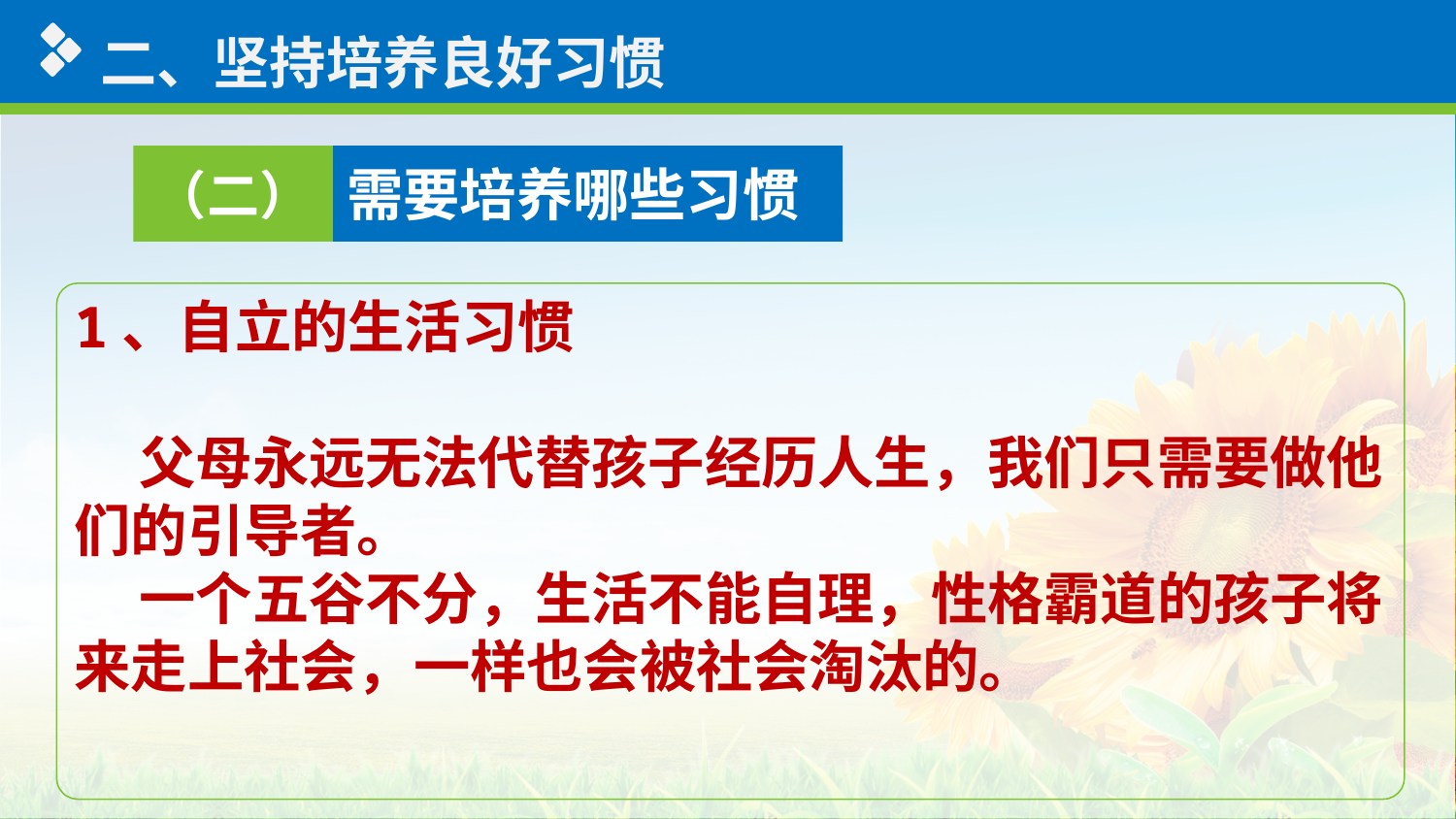

二、坚持培养良好习惯

（二）
需要培养哪些习惯

1、自立的生活习惯

    父母永远无法代替孩子经历人生，我们只需要做他们的引导者。
    一个五谷不分，生活不能自理，性格霸道的孩子将来走上社会，一样也会被社会淘汰的。